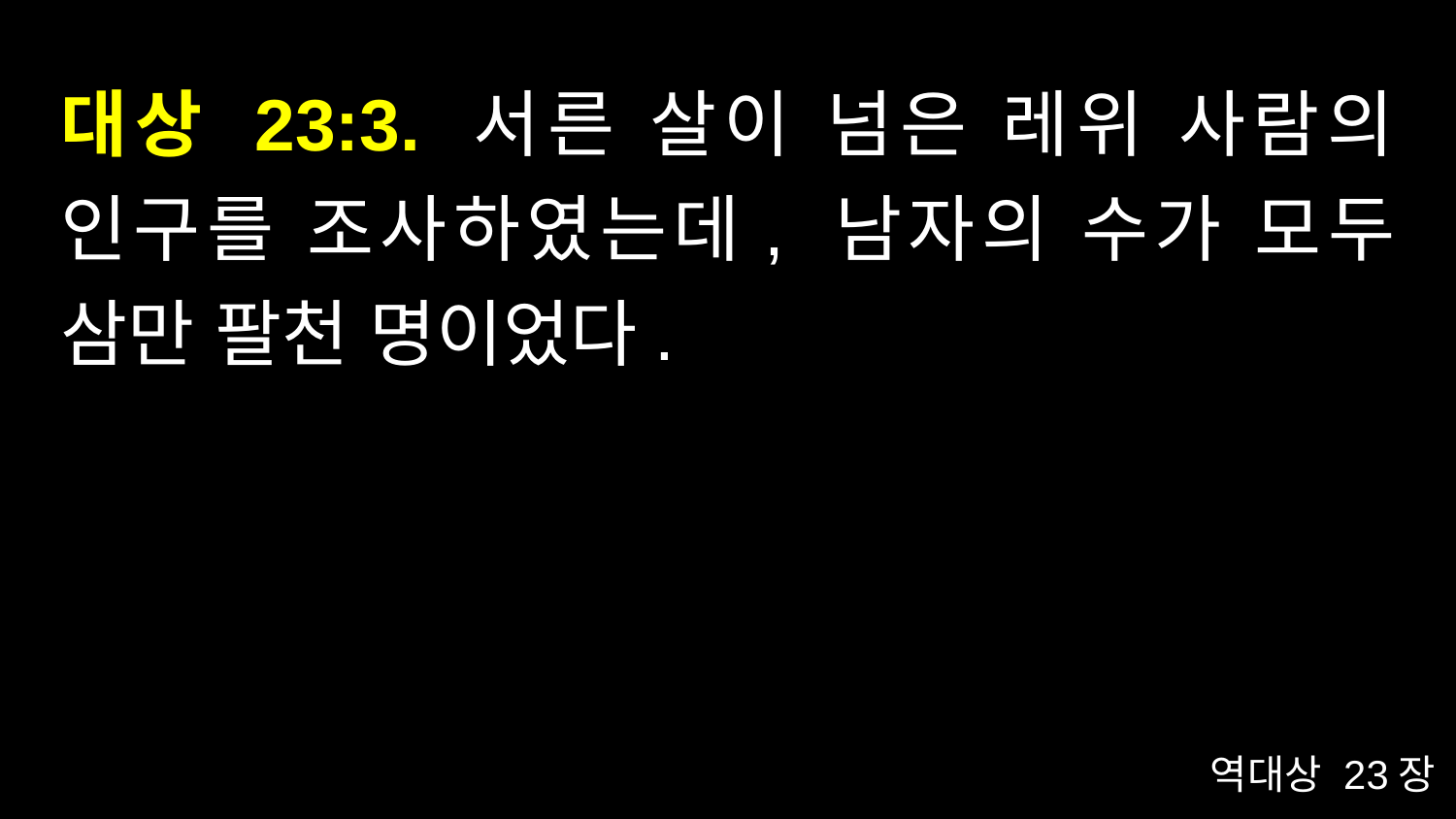

# 대상 23:3. 서른 살이 넘은 레위 사람의 인구를 조사하였는데, 남자의 수가 모두 삼만 팔천 명이었다.
역대상 23장